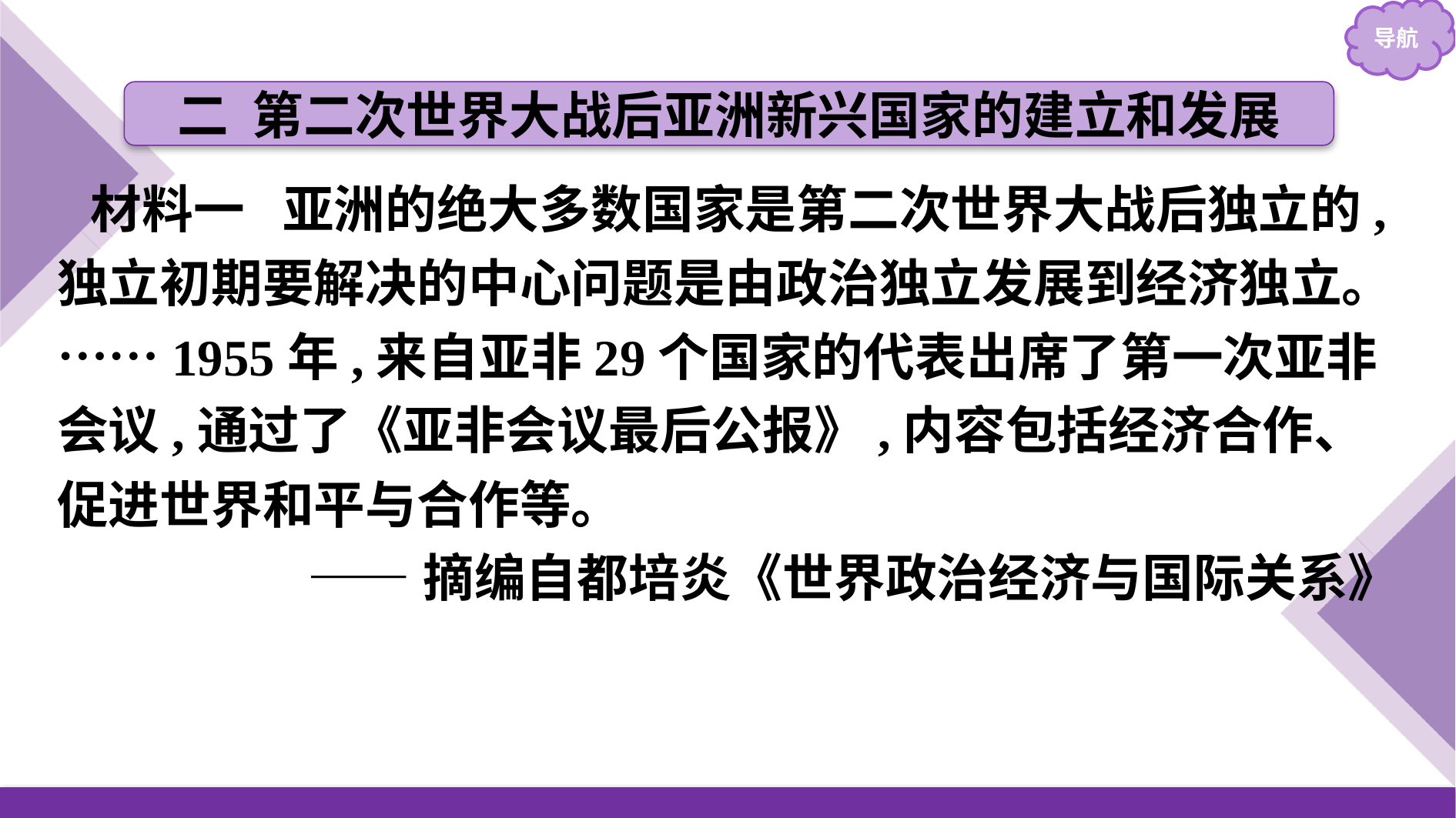

二  第二次世界大战后亚洲新兴国家的建立和发展
材料一   亚洲的绝大多数国家是第二次世界大战后独立的,独立初期要解决的中心问题是由政治独立发展到经济独立。……1955年,来自亚非29个国家的代表出席了第一次亚非会议,通过了《亚非会议最后公报》,内容包括经济合作、促进世界和平与合作等。
——摘编自都培炎《世界政治经济与国际关系》